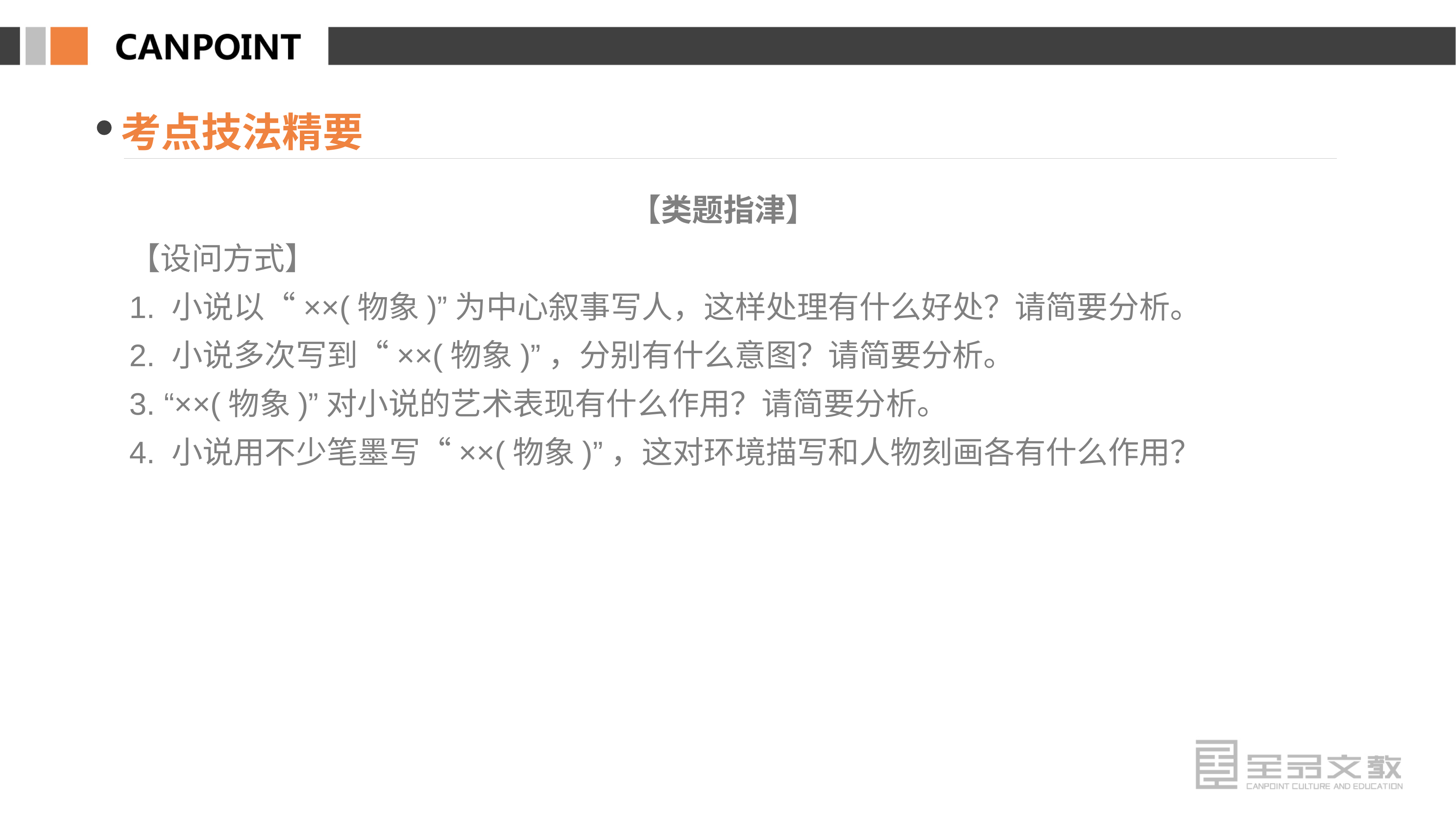

考点技法精要

【类题指津】
【设问方式】
1. 小说以“××(物象)”为中心叙事写人，这样处理有什么好处？请简要分析。
2. 小说多次写到“××(物象)”，分别有什么意图？请简要分析。
3. “××(物象)”对小说的艺术表现有什么作用？请简要分析。
4. 小说用不少笔墨写“××(物象)”，这对环境描写和人物刻画各有什么作用？